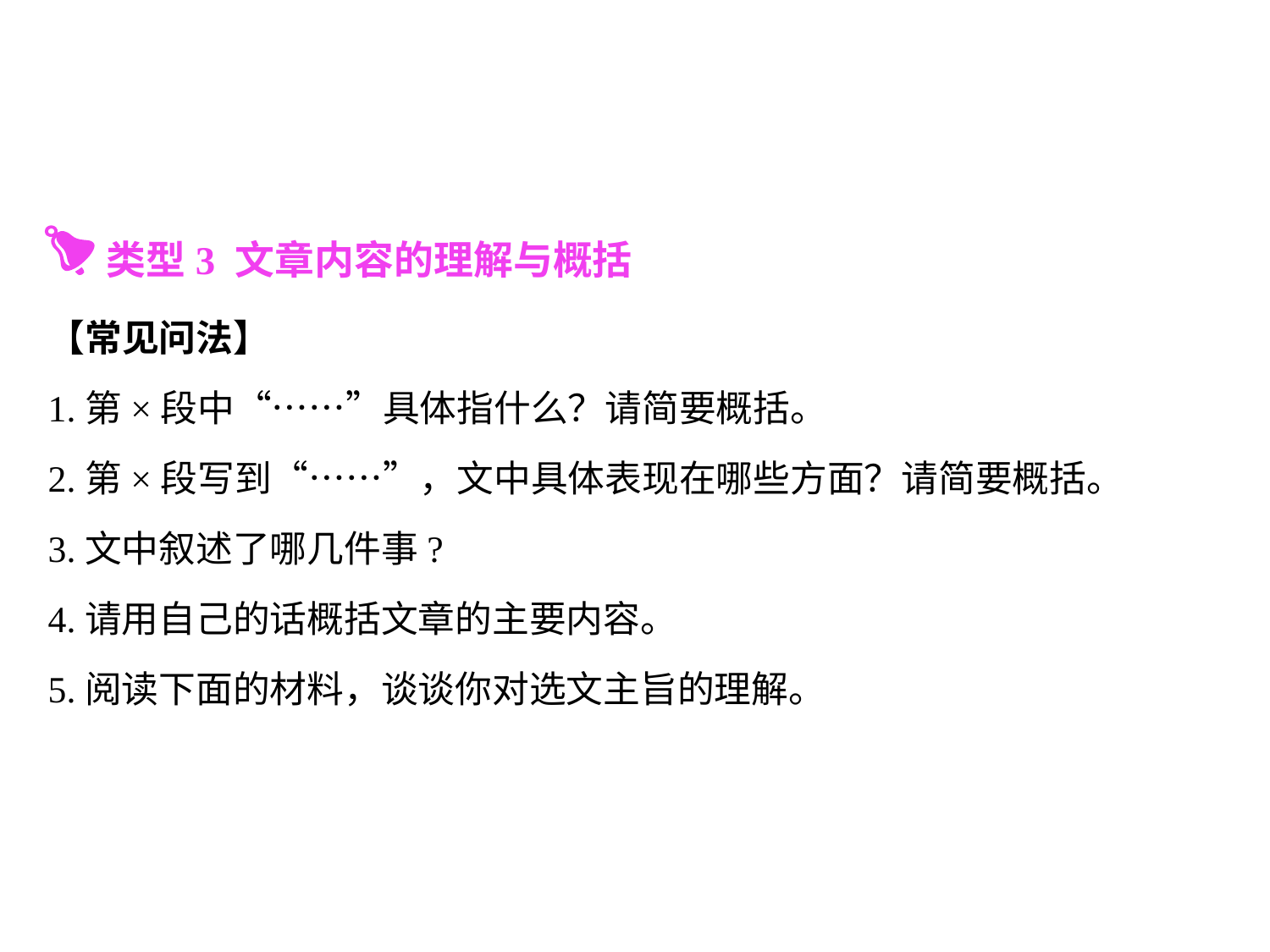

类型3 文章内容的理解与概括

【常见问法】
1.第×段中“……”具体指什么？请简要概括。
2.第×段写到“……”，文中具体表现在哪些方面？请简要概括。
3.文中叙述了哪几件事?
4.请用自己的话概括文章的主要内容。
5.阅读下面的材料，谈谈你对选文主旨的理解。